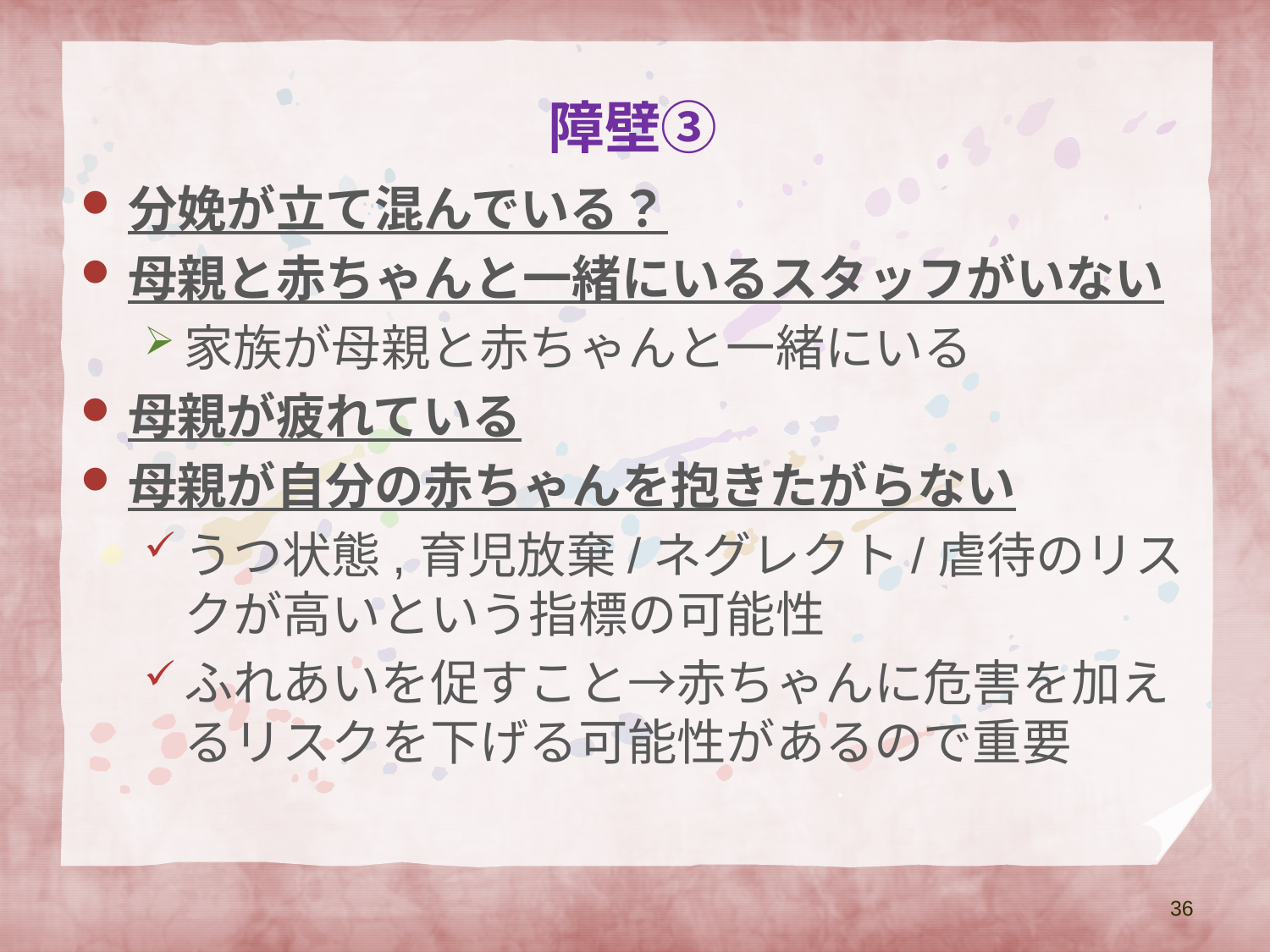

障壁③
分娩が立て混んでいる？
母親と赤ちゃんと一緒にいるスタッフがいない
家族が母親と赤ちゃんと一緒にいる
母親が疲れている
母親が自分の赤ちゃんを抱きたがらない
うつ状態,育児放棄/ネグレクト/虐待のリスクが高いという指標の可能性
ふれあいを促すこと→赤ちゃんに危害を加えるリスクを下げる可能性があるので重要

36